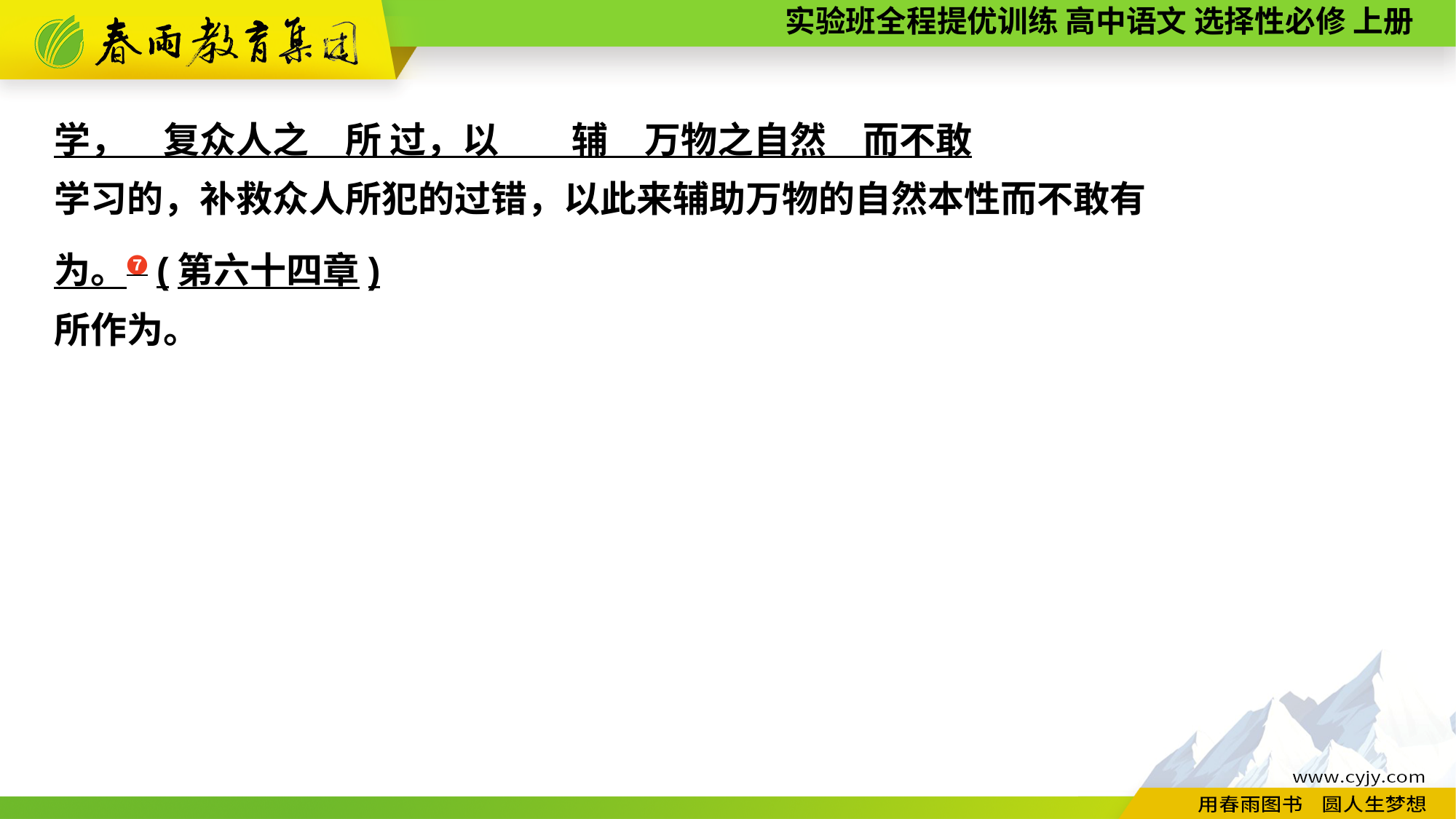

学，　复众人之　所 过，以　　辅　万物之自然　而不敢

为。❼(第六十四章)
学习的，补救众人所犯的过错，以此来辅助万物的自然本性而不敢有

所作为。